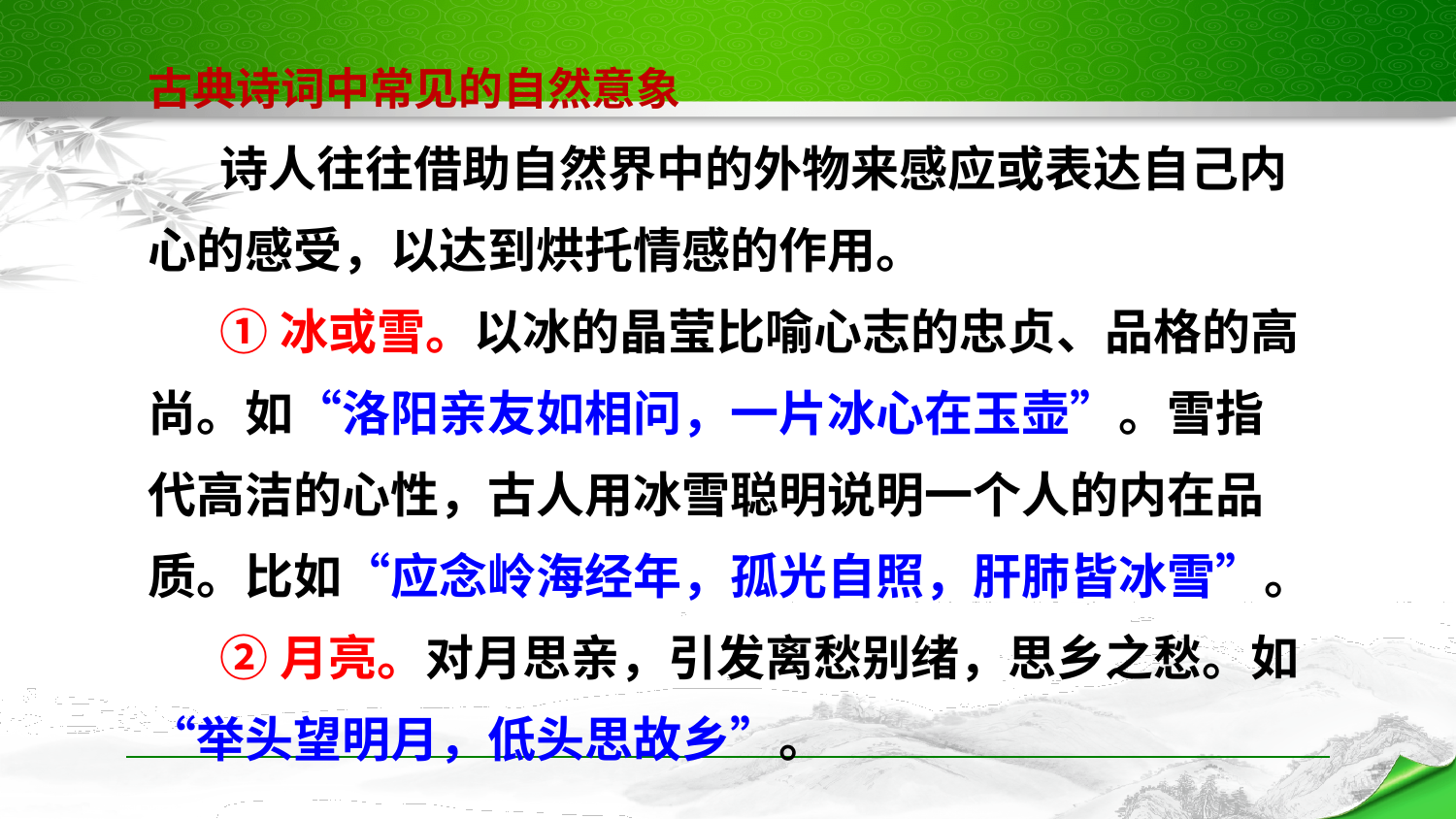

古典诗词中常见的自然意象
诗人往往借助自然界中的外物来感应或表达自己内心的感受，以达到烘托情感的作用。
①冰或雪。以冰的晶莹比喻心志的忠贞、品格的高尚。如“洛阳亲友如相问，一片冰心在玉壶”。雪指代高洁的心性，古人用冰雪聪明说明一个人的内在品质。比如“应念岭海经年，孤光自照，肝肺皆冰雪”。
②月亮。对月思亲，引发离愁别绪，思乡之愁。如“举头望明月，低头思故乡”。